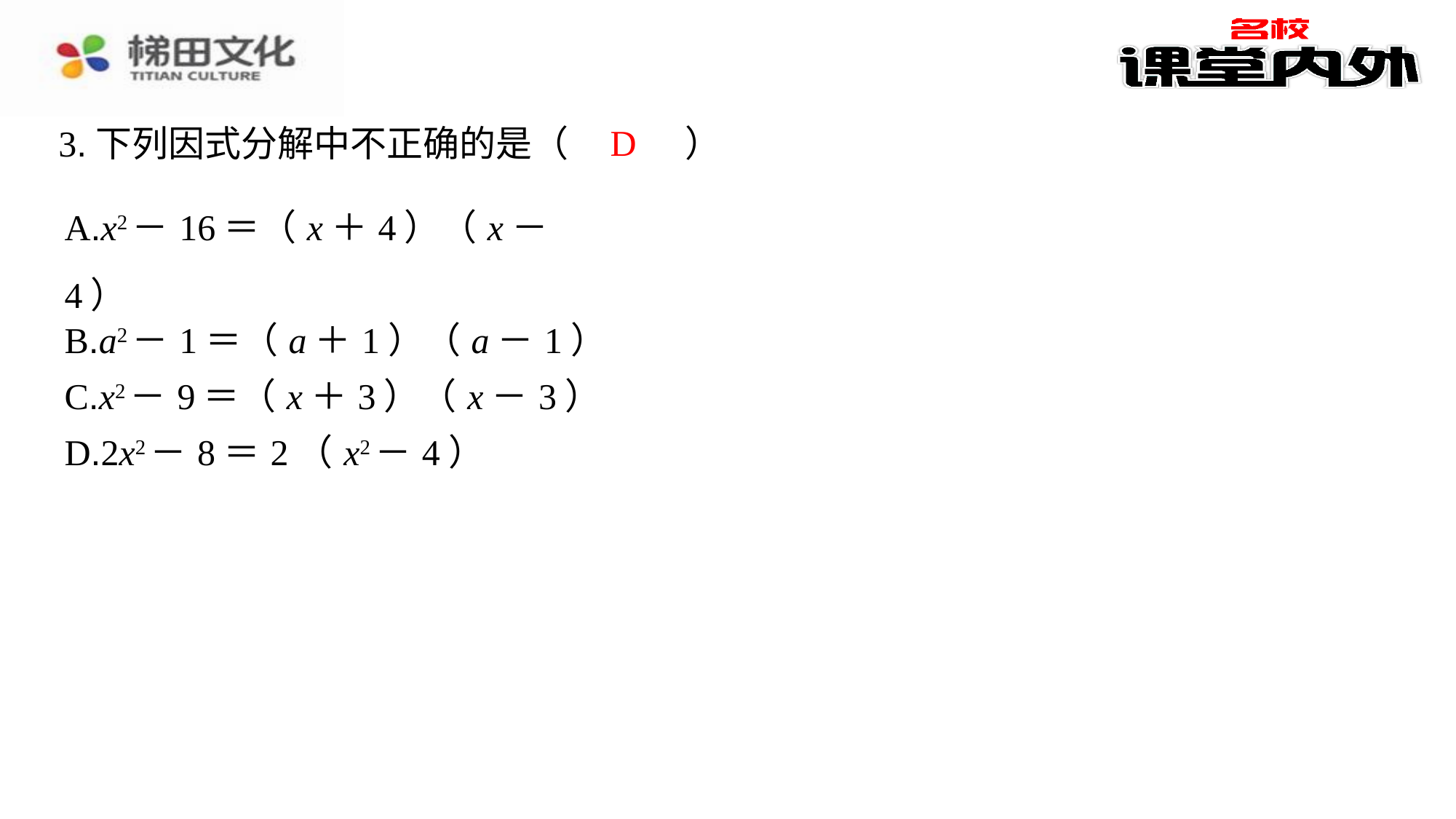

D
3.下列因式分解中不正确的是（　D　）
| A.x2－16＝（x＋4）（x－4） |
| --- |
| B.a2－1＝（a＋1）（a－1） |
| C.x2－9＝（x＋3）（x－3） |
| D.2x2－8＝2（x2－4） |